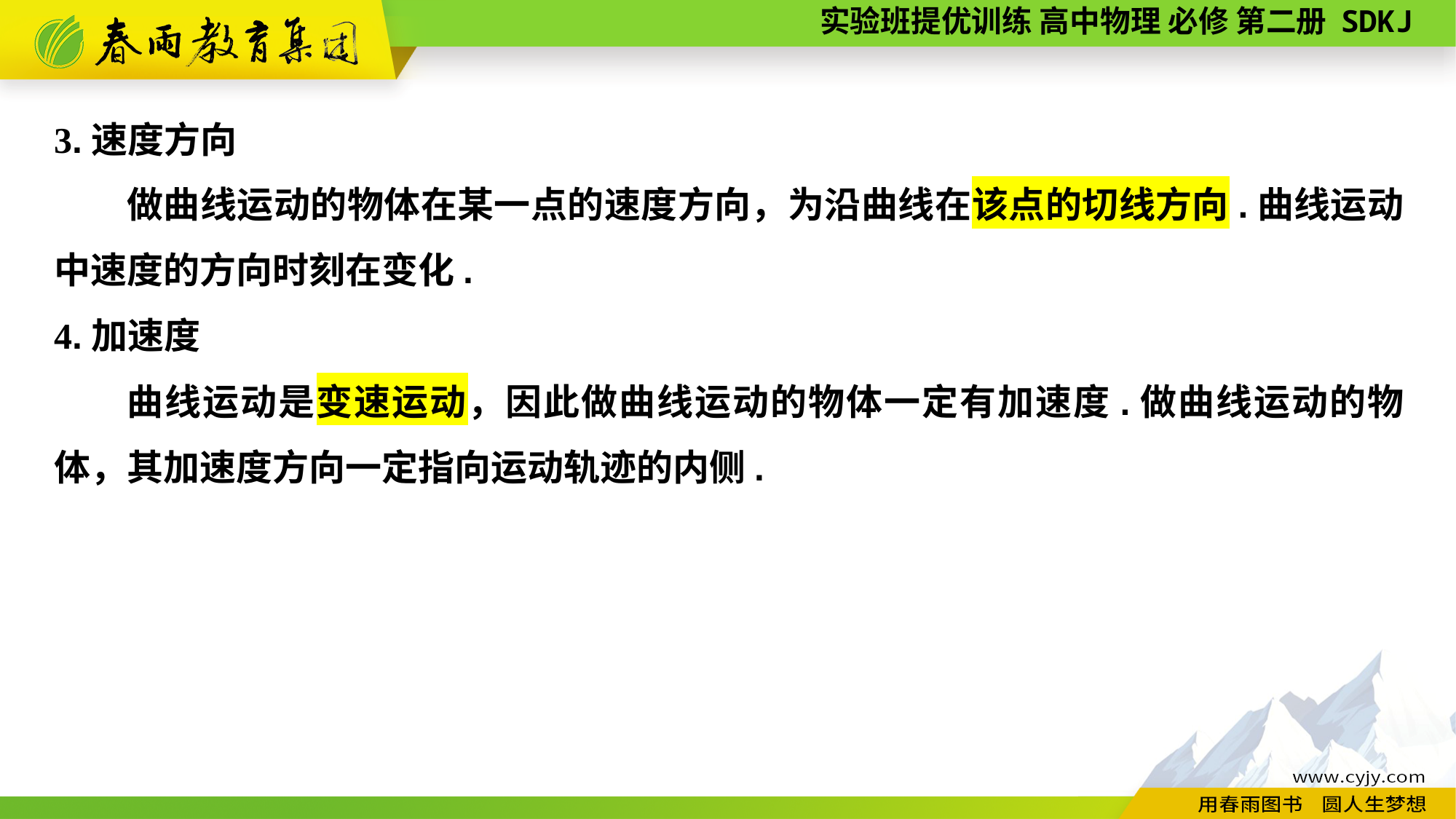

3.速度方向
做曲线运动的物体在某一点的速度方向，为沿曲线在该点的切线方向.曲线运动中速度的方向时刻在变化.
4.加速度
曲线运动是变速运动，因此做曲线运动的物体一定有加速度.做曲线运动的物体，其加速度方向一定指向运动轨迹的内侧.